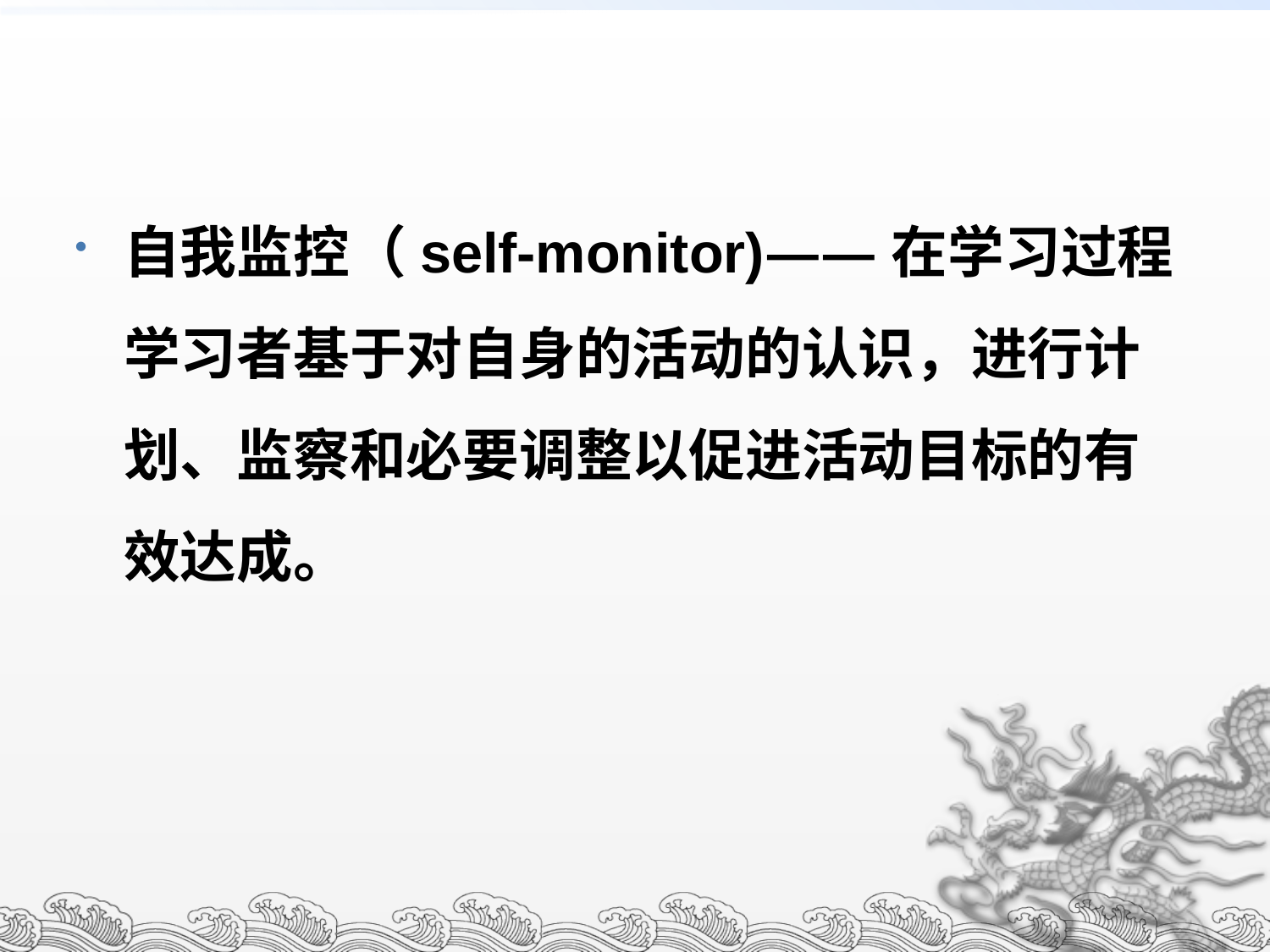

自我监控（self-monitor)——在学习过程学习者基于对自身的活动的认识，进行计划、监察和必要调整以促进活动目标的有效达成。